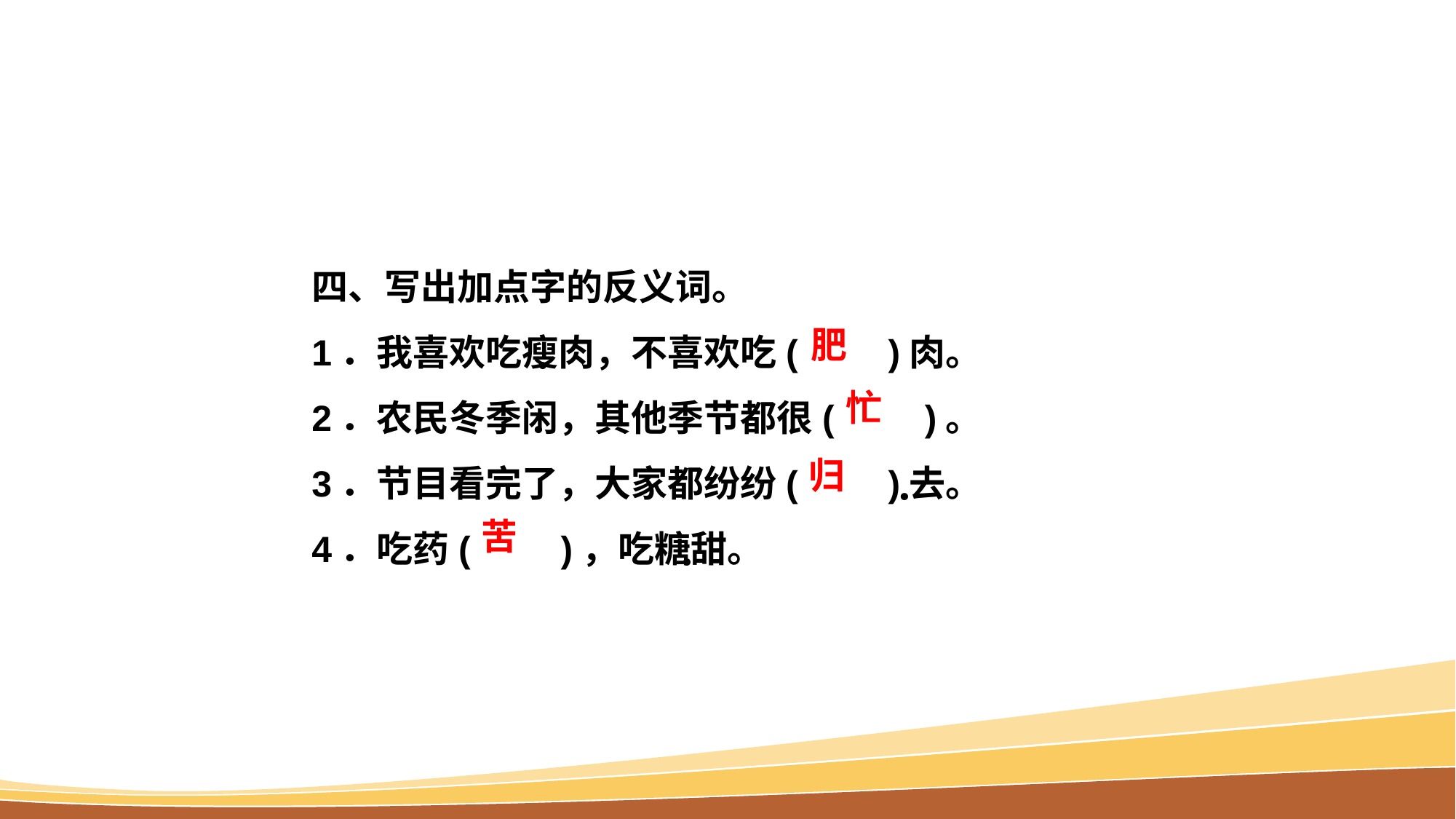

四、写出加点字的反义词。
1．我喜欢吃瘦肉，不喜欢吃(　　)肉。
2．农民冬季闲，其他季节都很(　　)。
3．节目看完了，大家都纷纷(　　)去。
4．吃药(　　)，吃糖甜。
肥
．
忙
．
归
．
苦
．